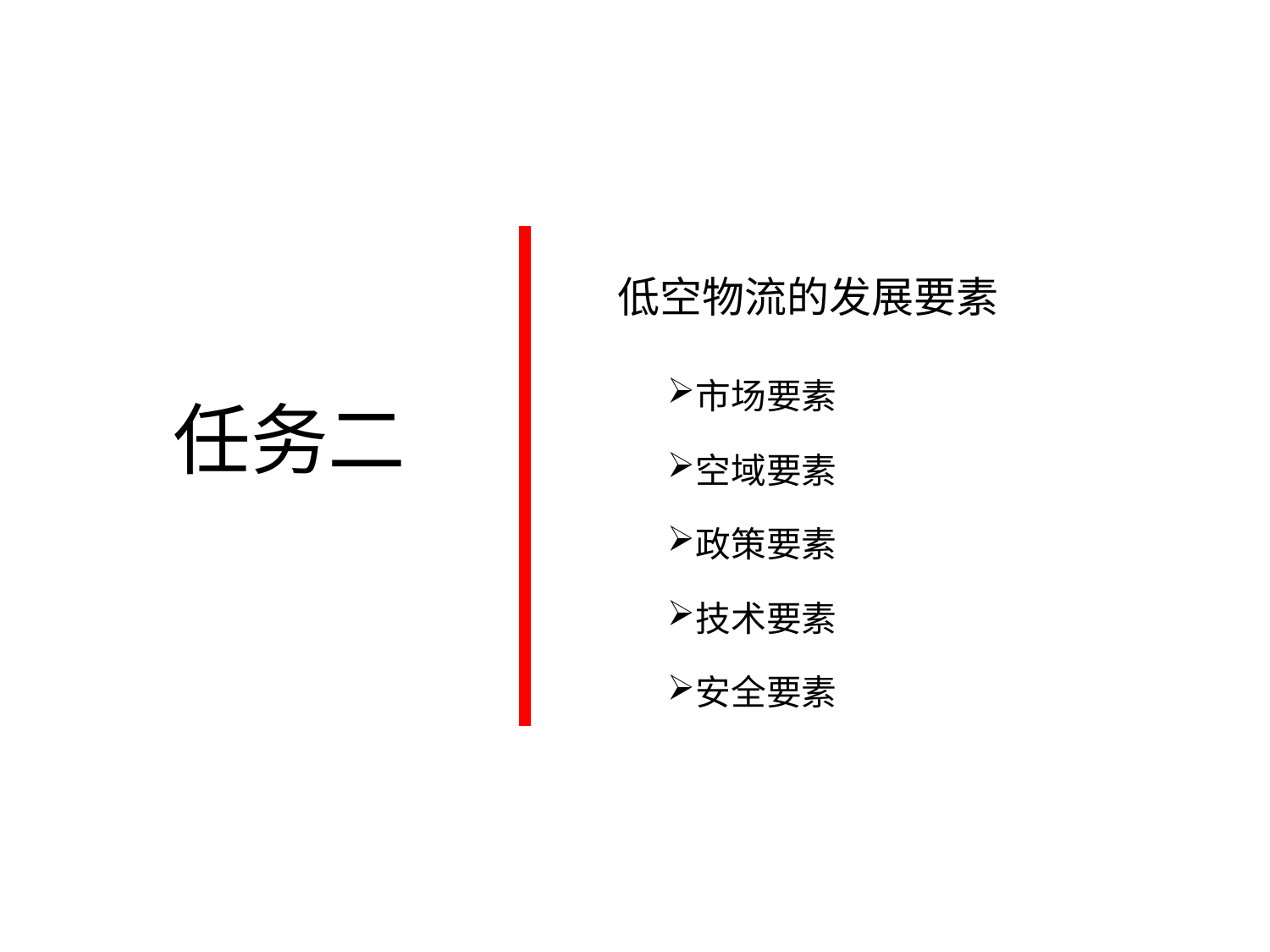

低空物流的发展要素
市场要素
空域要素
政策要素
技术要素
安全要素

任务二